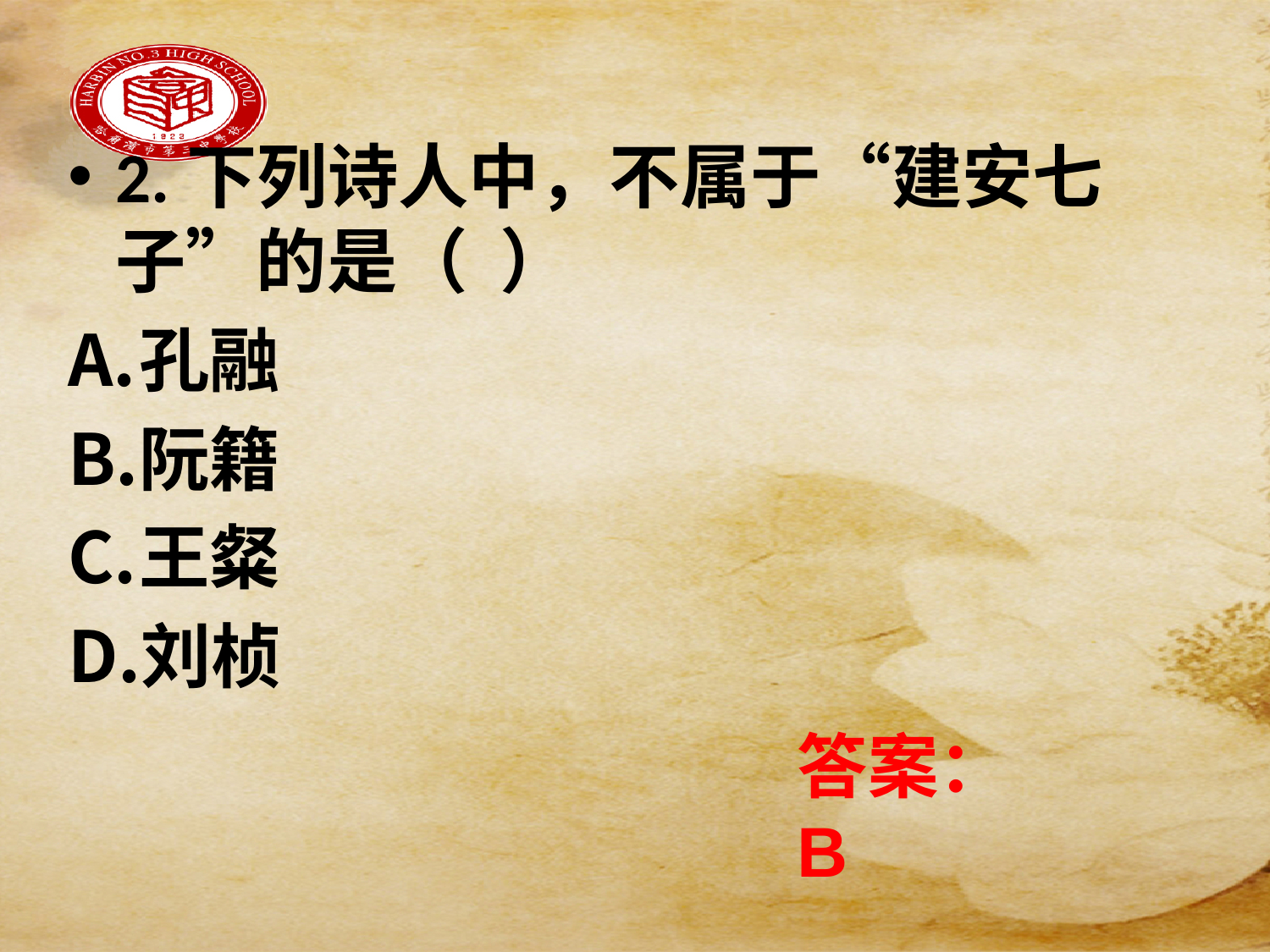

2.下列诗人中，不属于“建安七子”的是（  ）
孔融
阮籍
王粲
刘桢
答案：B